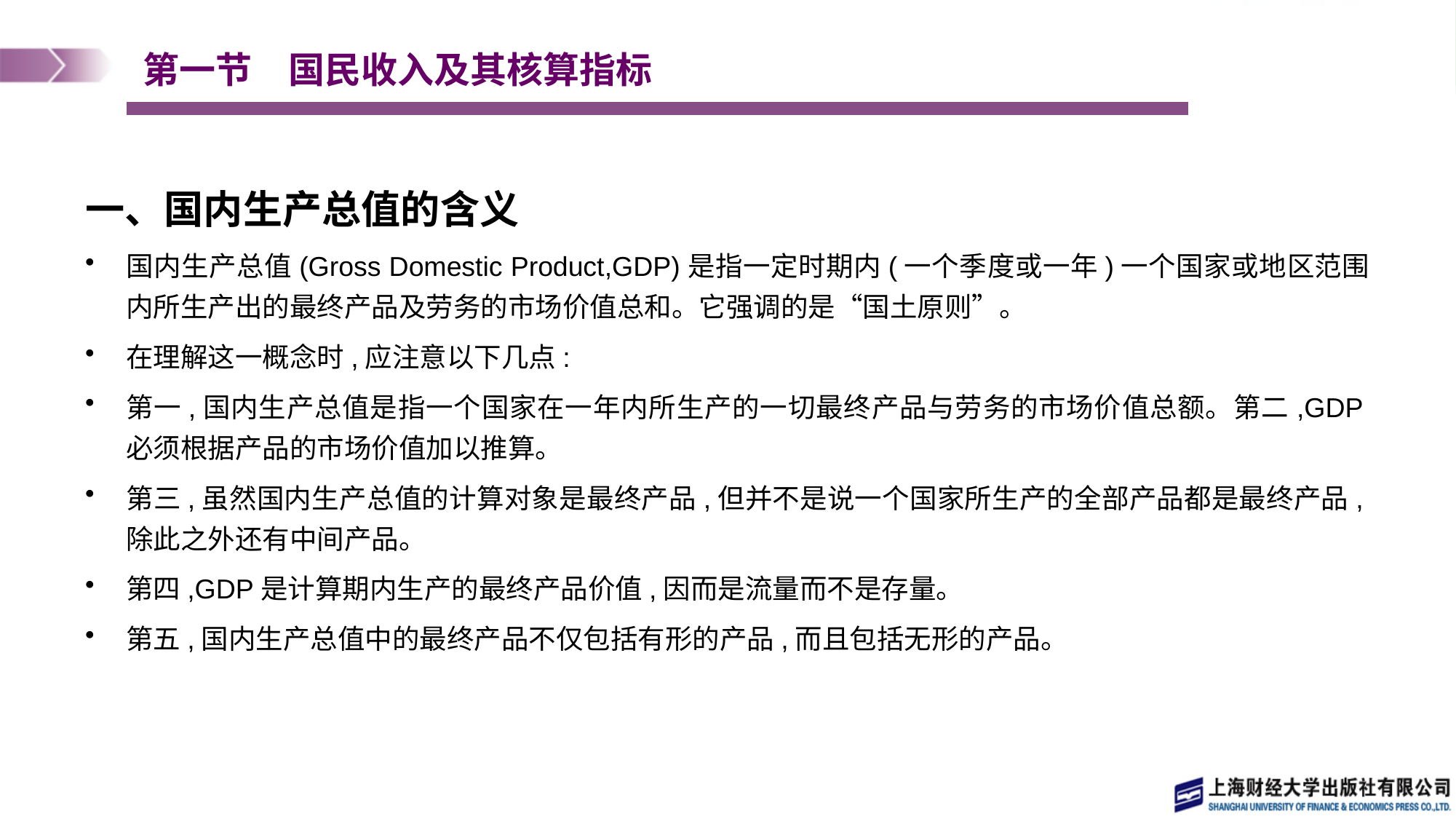

# 第一节　国民收入及其核算指标
一、国内生产总值的含义
国内生产总值(Gross Domestic Product,GDP)是指一定时期内(一个季度或一年)一个国家或地区范围内所生产出的最终产品及劳务的市场价值总和。它强调的是“国土原则”。
在理解这一概念时,应注意以下几点:
第一,国内生产总值是指一个国家在一年内所生产的一切最终产品与劳务的市场价值总额。第二,GDP必须根据产品的市场价值加以推算。
第三,虽然国内生产总值的计算对象是最终产品,但并不是说一个国家所生产的全部产品都是最终产品,除此之外还有中间产品。
第四,GDP是计算期内生产的最终产品价值,因而是流量而不是存量。
第五,国内生产总值中的最终产品不仅包括有形的产品,而且包括无形的产品。